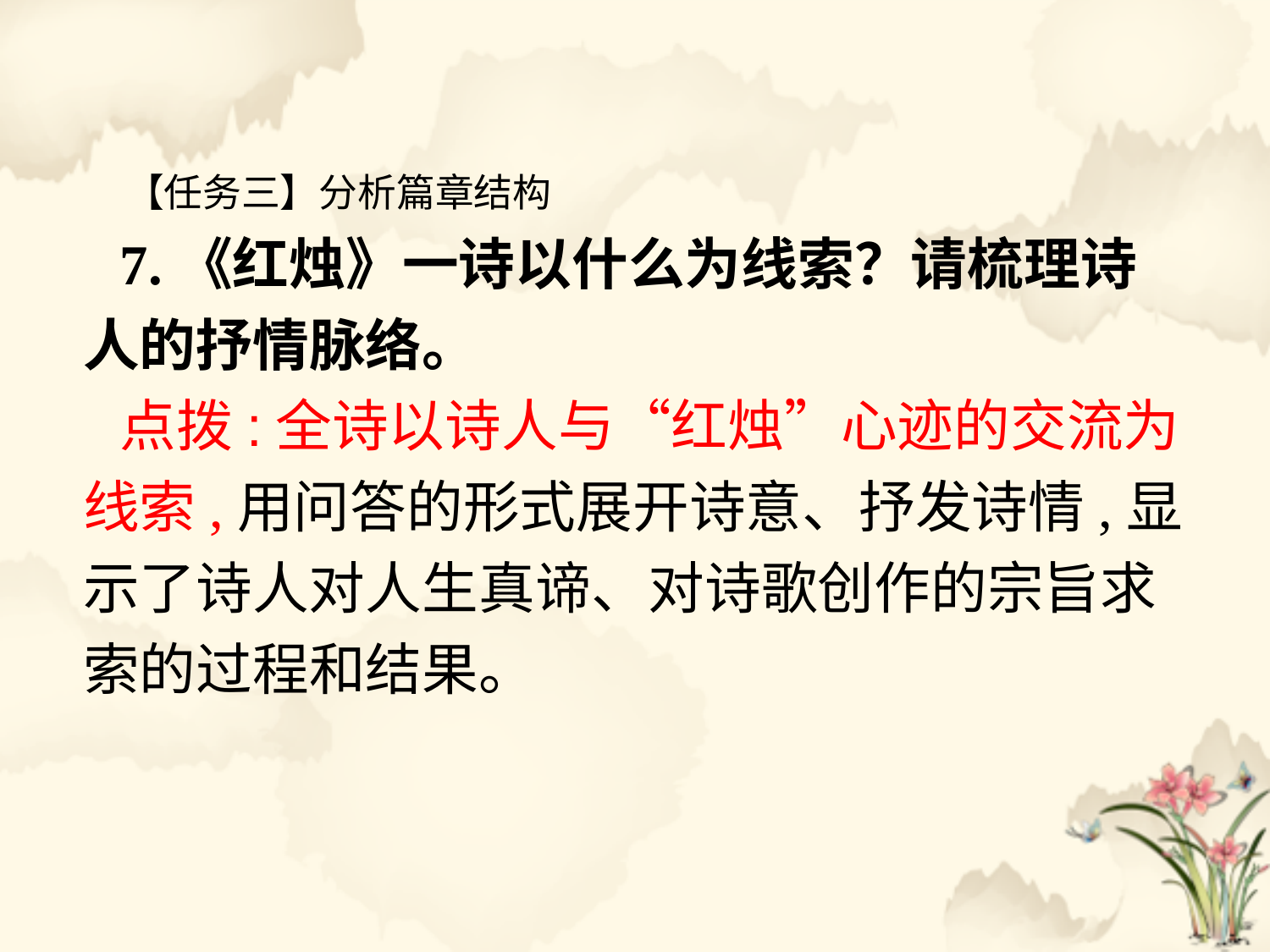

【任务三】分析篇章结构
7.《红烛》一诗以什么为线索？请梳理诗人的抒情脉络。
点拨:全诗以诗人与“红烛”心迹的交流为线索,用问答的形式展开诗意、抒发诗情,显示了诗人对人生真谛、对诗歌创作的宗旨求索的过程和结果。